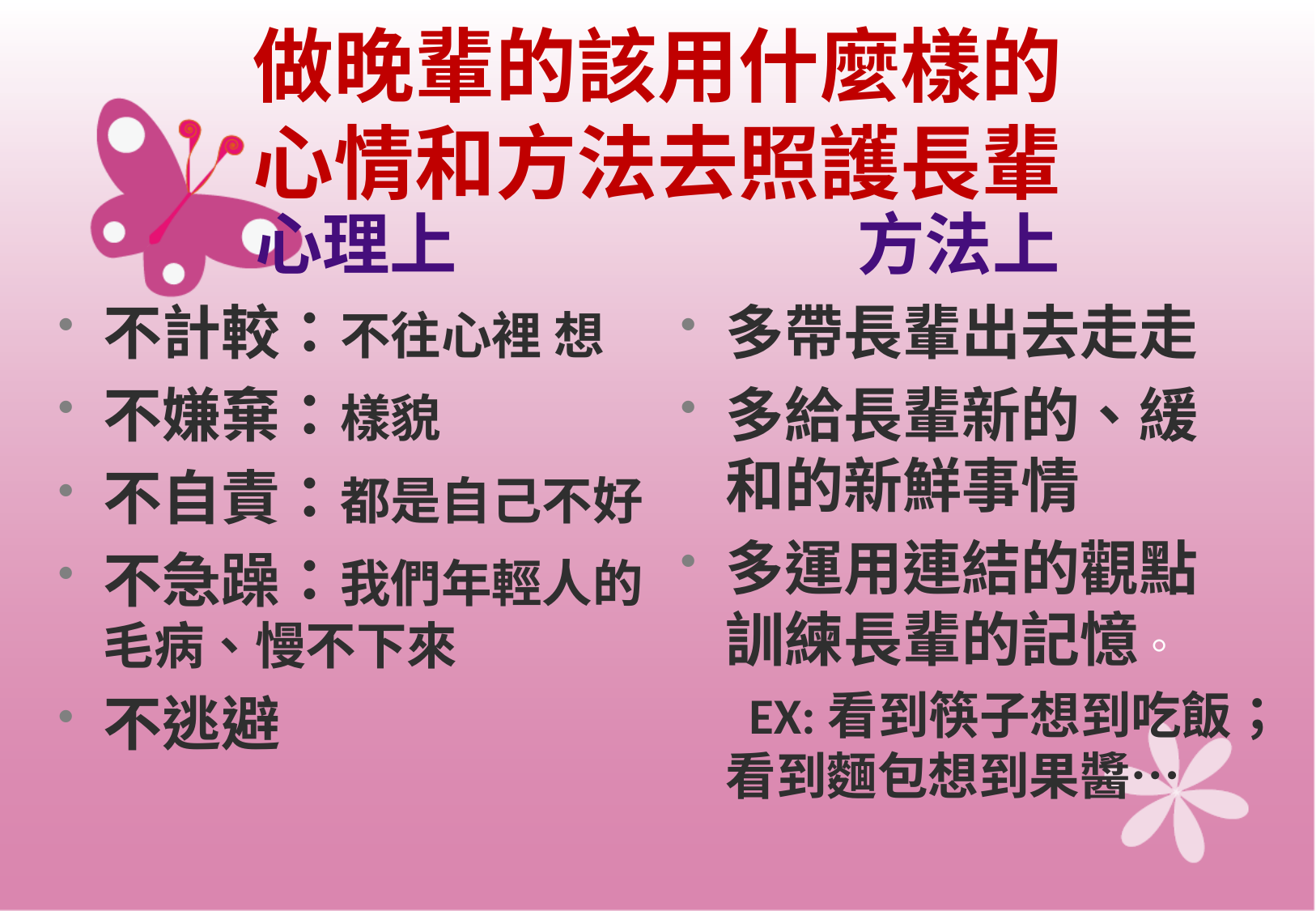

# 做晚輩的該用什麼樣的 心情和方法去照護長輩
心理上
方法上
不計較：不往心裡 想
不嫌棄：樣貌
不自責：都是自己不好
不急躁：我們年輕人的毛病、慢不下來
不逃避
多帶長輩出去走走
多給長輩新的、緩和的新鮮事情
多運用連結的觀點訓練長輩的記憶。
	  EX:看到筷子想到吃飯；看到麵包想到果醬…